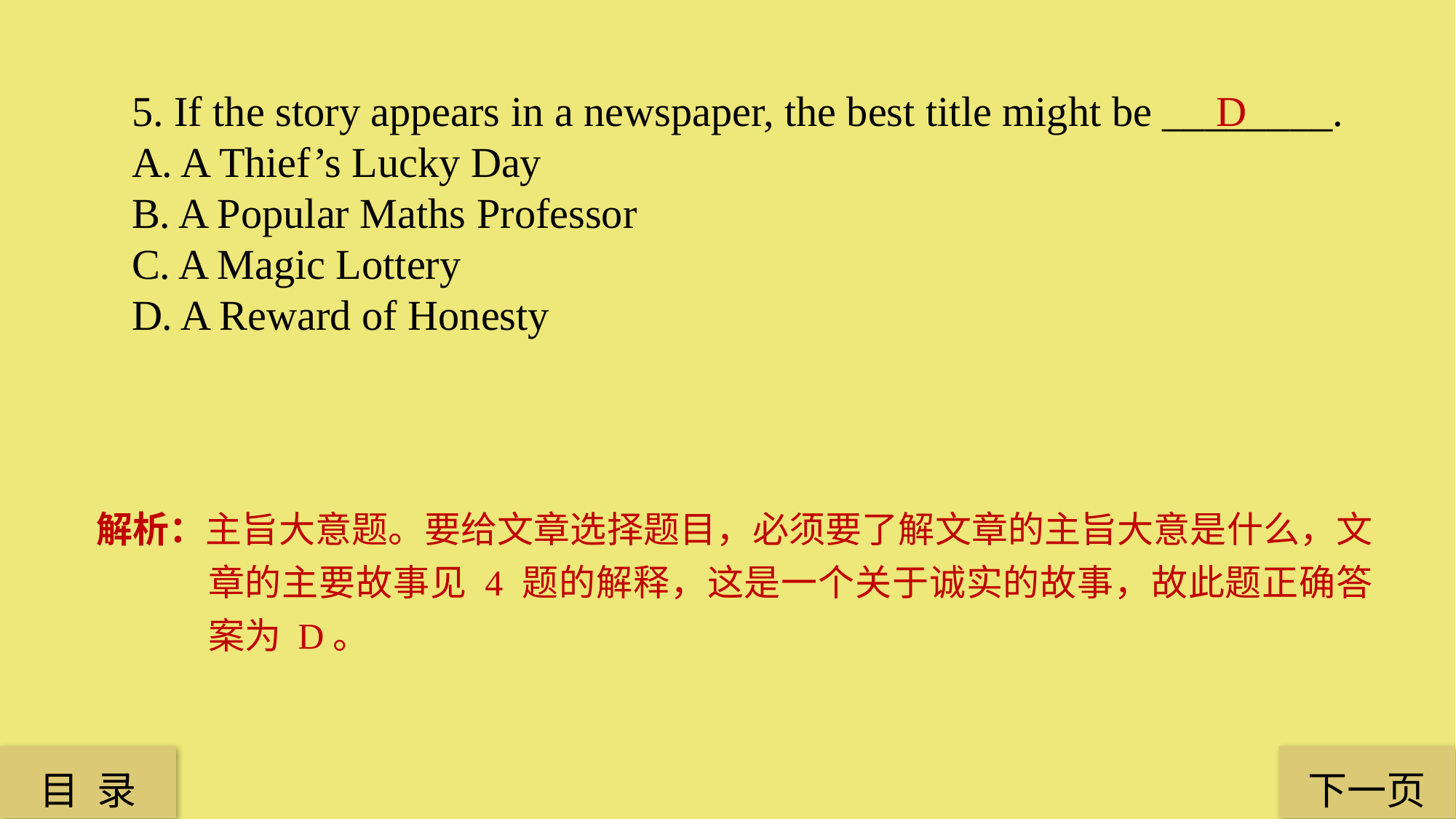

5. If the story appears in a newspaper, the best title might be ________.
A. A Thief’s Lucky Day
B. A Popular Maths Professor
C. A Magic Lottery
D. A Reward of Honesty
D
解析：主旨大意题。要给文章选择题目，必须要了解文章的主旨大意是什么，文章的主要故事见 4 题的解释，这是一个关于诚实的故事，故此题正确答案为 D。